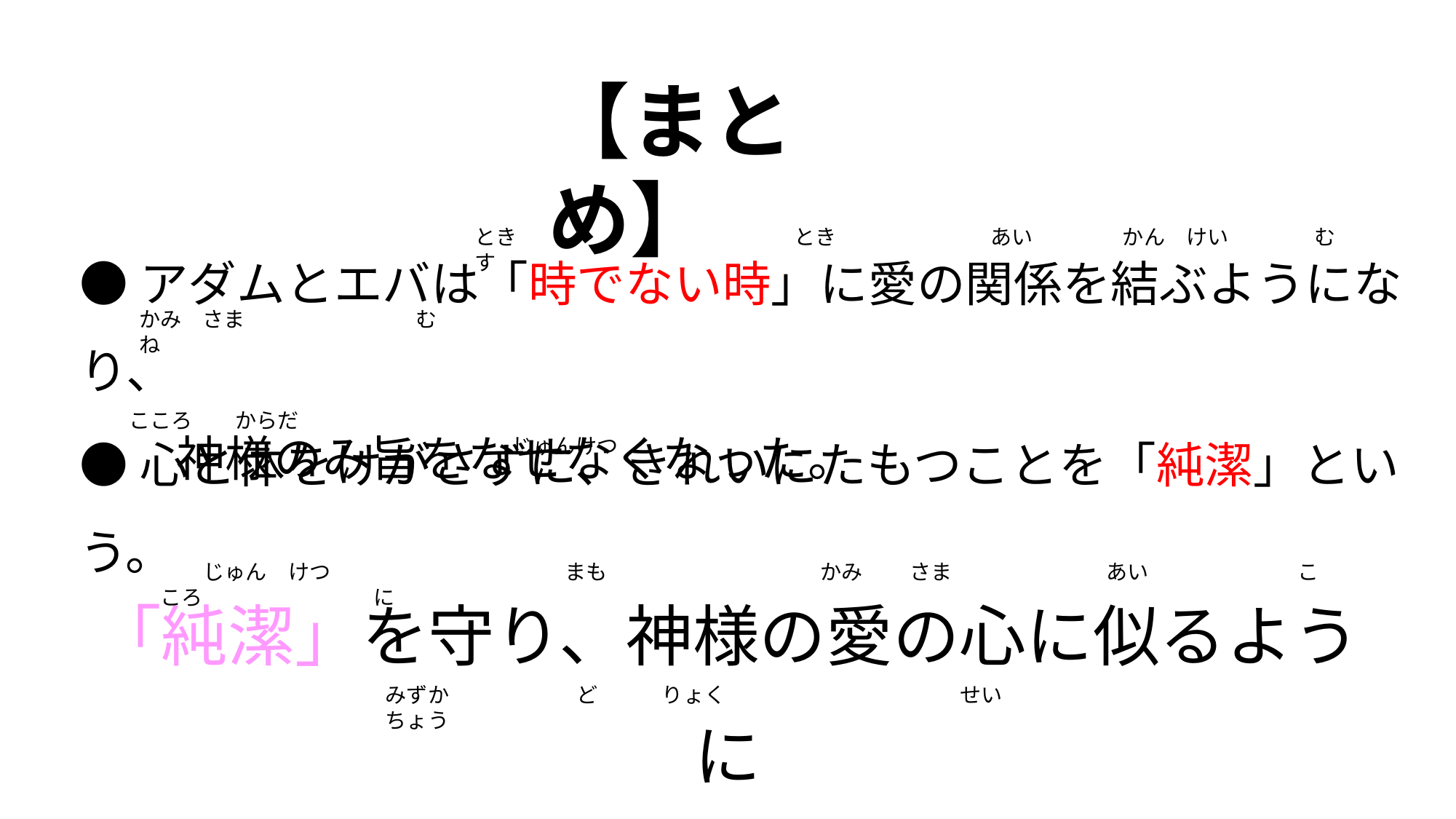

【まとめ】
●アダムとエバは「時でない時」に愛の関係を結ぶようになり、
　　神様のみ旨をなせなくなった。
とき　　　　　　　　　　　　　とき　　　　　　 　あい　　 　　かん　けい　　　　むす
かみ　さま　　　　　　　　むね
●心と体をけがさずに、きれいにたもつことを「純潔」という。
こころ　　からだ　　　　　　　　　　　　　　　　　　　　　　　　　　　　　　　　　　　　　　　　　　　　　　　　　　　　　　　　　　　　　　　　じゅんけつ
「純潔」を守り、神様の愛の心に似るように
自ら努力して成長しよう！
　　じゅん　けつ　　　　　　　　　　　まも　　　　　　　　　　かみ　　 さま　　 　　　　　あい　　　　　　　こころ　　　　　　　　に
みずか　　　　　　ど　　　りょく　　　　　　　　　　　せい　　ちょう